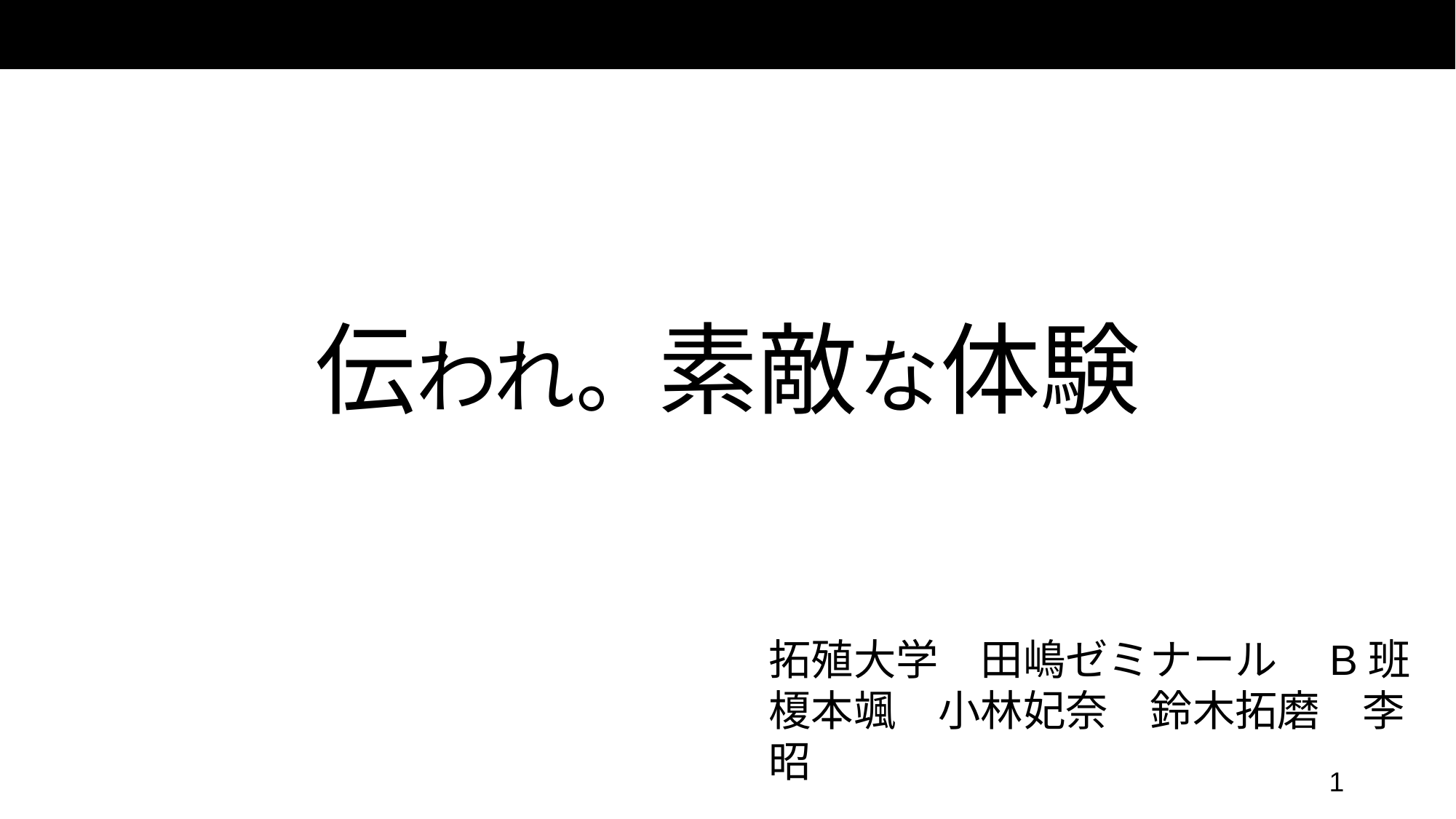

伝われ。素敵な体験
拓殖大学　田嶋ゼミナール　B班
榎本颯　小林妃奈　鈴木拓磨　李昭
1